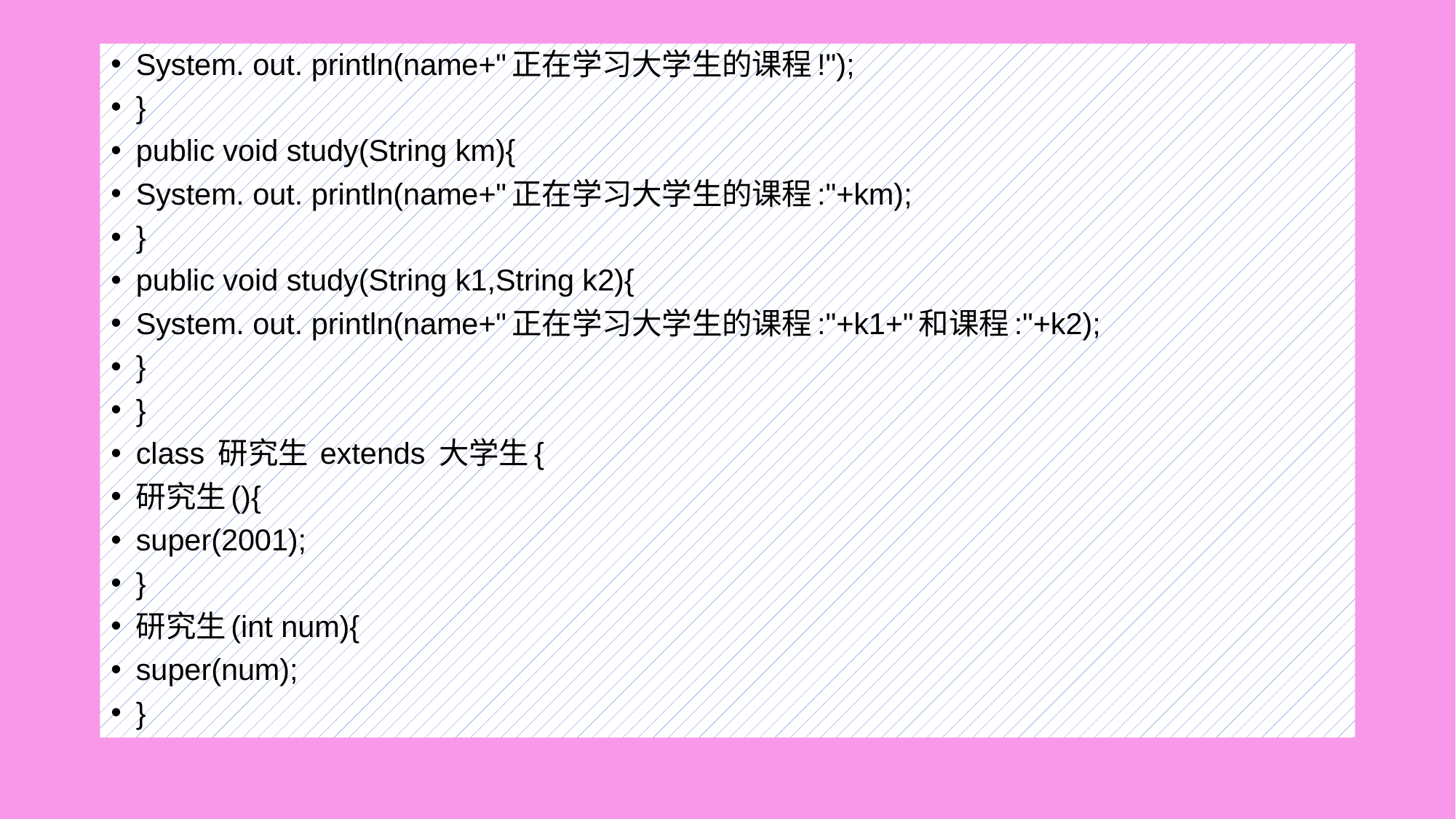

#
System. out. println(name+"正在学习大学生的课程!");
}
public void study(String km){
System. out. println(name+"正在学习大学生的课程:"+km);
}
public void study(String k1,String k2){
System. out. println(name+"正在学习大学生的课程:"+k1+"和课程:"+k2);
}
}
class 研究生 extends 大学生{
研究生(){
super(2001);
}
研究生(int num){
super(num);
}